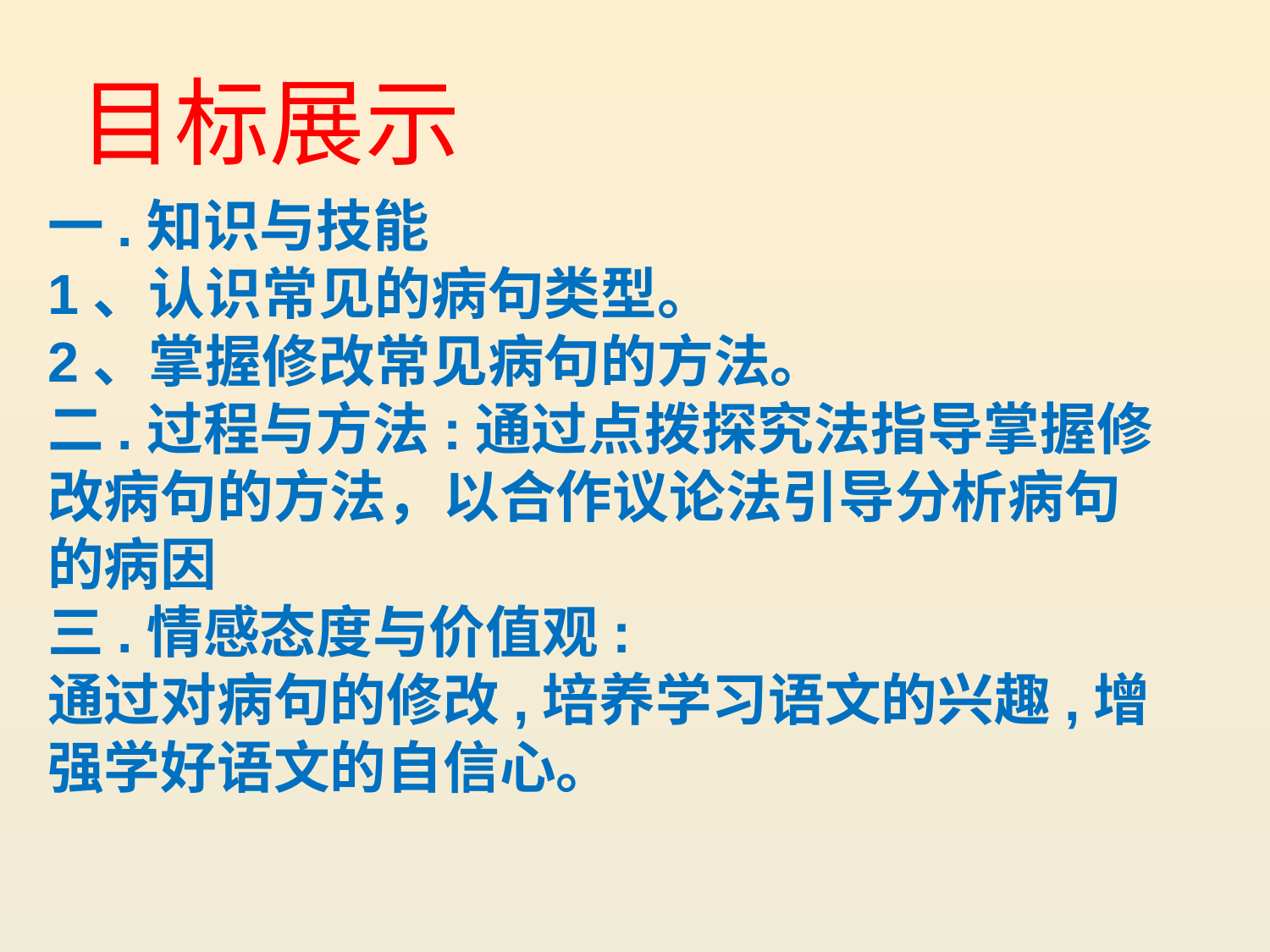

目标展示
一.知识与技能
1、认识常见的病句类型。
2、掌握修改常见病句的方法。
二.过程与方法:通过点拨探究法指导掌握修改病句的方法，以合作议论法引导分析病句的病因
三.情感态度与价值观:
通过对病句的修改,培养学习语文的兴趣,增强学好语文的自信心。